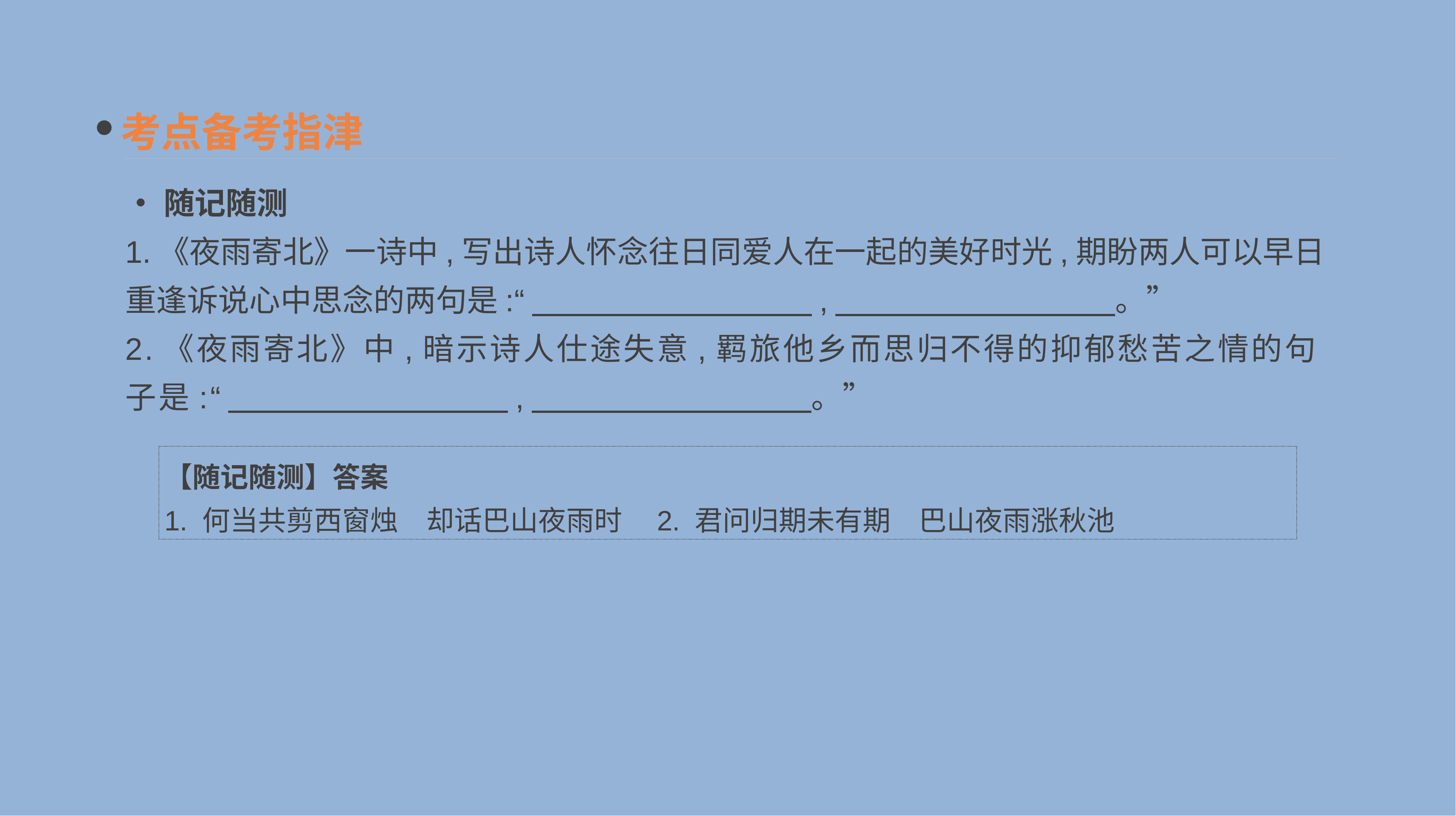

考点备考指津

•随记随测
1.《夜雨寄北》一诗中,写出诗人怀念往日同爱人在一起的美好时光,期盼两人可以早日重逢诉说心中思念的两句是:“　　　　　　　　　,　　　　　　　　　。”
2.《夜雨寄北》中,暗示诗人仕途失意,羁旅他乡而思归不得的抑郁愁苦之情的句子是:“　　　　　　　　　,　　　　　　　　　。”
【随记随测】答案
1. 何当共剪西窗烛　却话巴山夜雨时　2. 君问归期未有期　巴山夜雨涨秋池